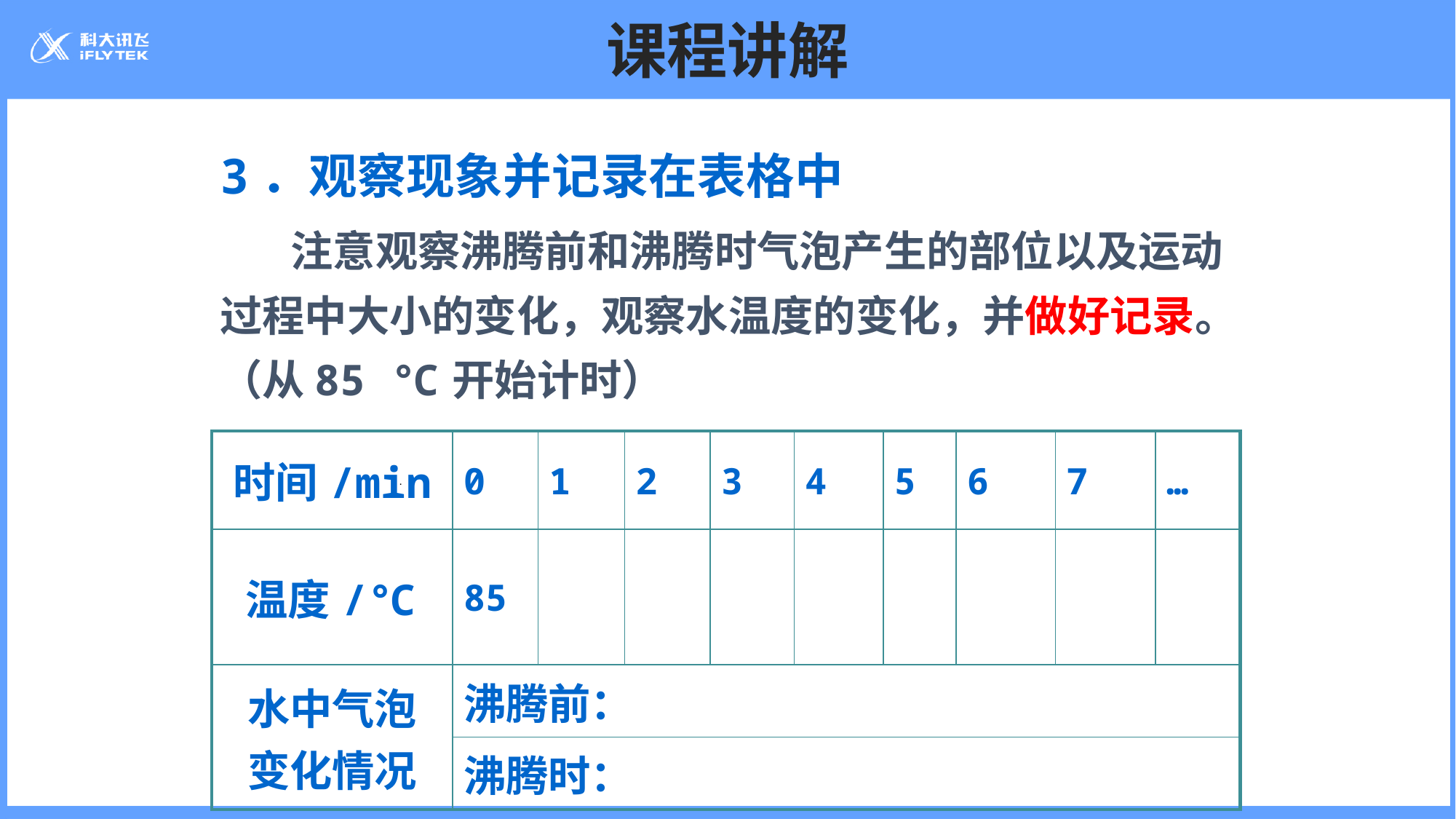

# 课程讲解
3．观察现象并记录在表格中
　  注意观察沸腾前和沸腾时气泡产生的部位以及运动过程中大小的变化，观察水温度的变化，并做好记录。（从85 ℃开始计时）
| 时间/min | 0 | 1 | 2 | 3 | 4 | 5 | 6 | 7 | … |
| --- | --- | --- | --- | --- | --- | --- | --- | --- | --- |
| 温度/℃ | 85 |  |  |  |  |  |  |  |  |
| 水中气泡 变化情况 | 沸腾前： |  |  |  |  |  |  |  |  |
|  | 沸腾时： |  |  |  |  |  |  |  |  |